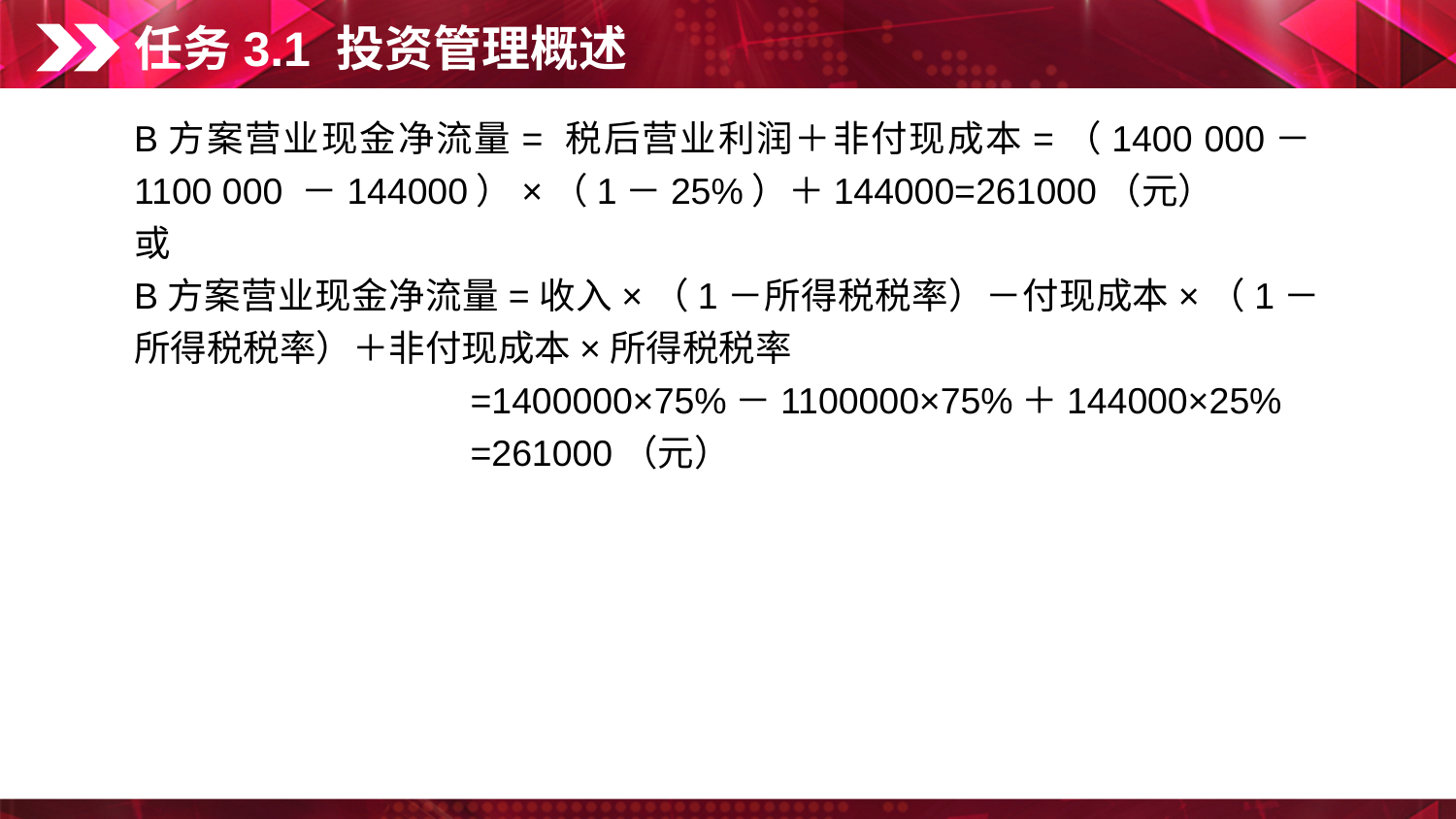

任务3.1 投资管理概述

B方案营业现金净流量= 税后营业利润＋非付现成本=（1400 000－1100 000 －144000）×（1－25%）＋144000=261000（元）
或
B方案营业现金净流量=收入×（1－所得税税率）－付现成本×（1－所得税税率）＋非付现成本×所得税税率
　　　　　　　　　=1400000×75%－1100000×75%＋144000×25%
　　　　　　　　　=261000（元）